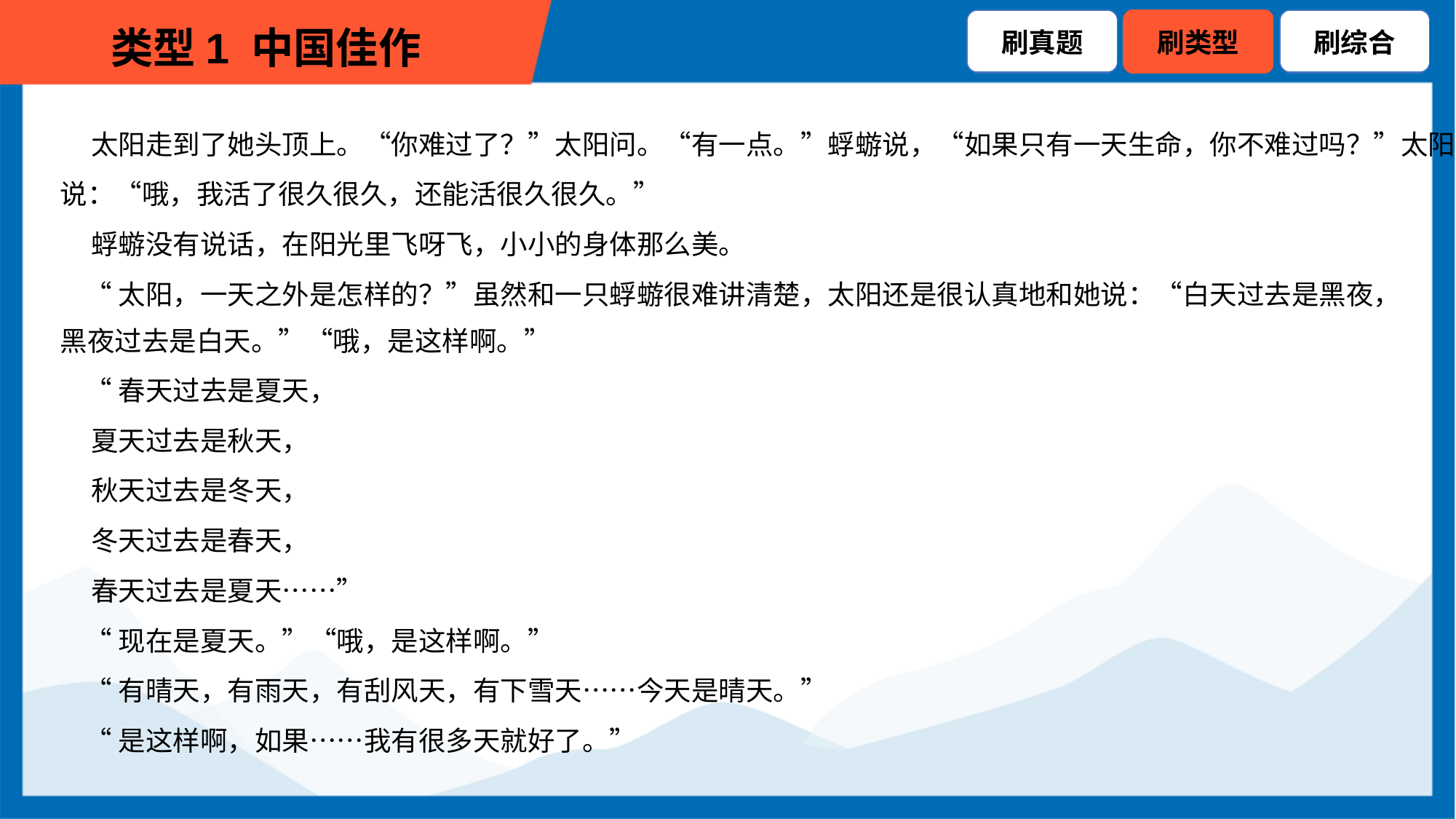

太阳走到了她头顶上。“你难过了？”太阳问。“有一点。”蜉蝣说，“如果只有一天生命，你不难过吗？”太阳
说：“哦，我活了很久很久，还能活很久很久。”
    蜉蝣没有说话，在阳光里飞呀飞，小小的身体那么美。
    “太阳，一天之外是怎样的？”虽然和一只蜉蝣很难讲清楚，太阳还是很认真地和她说：“白天过去是黑夜，
黑夜过去是白天。”“哦，是这样啊。”
    “春天过去是夏天，
    夏天过去是秋天，
    秋天过去是冬天，
    冬天过去是春天，
    春天过去是夏天……”
    “现在是夏天。”“哦，是这样啊。”
    “有晴天，有雨天，有刮风天，有下雪天……今天是晴天。”
    “是这样啊，如果……我有很多天就好了。”